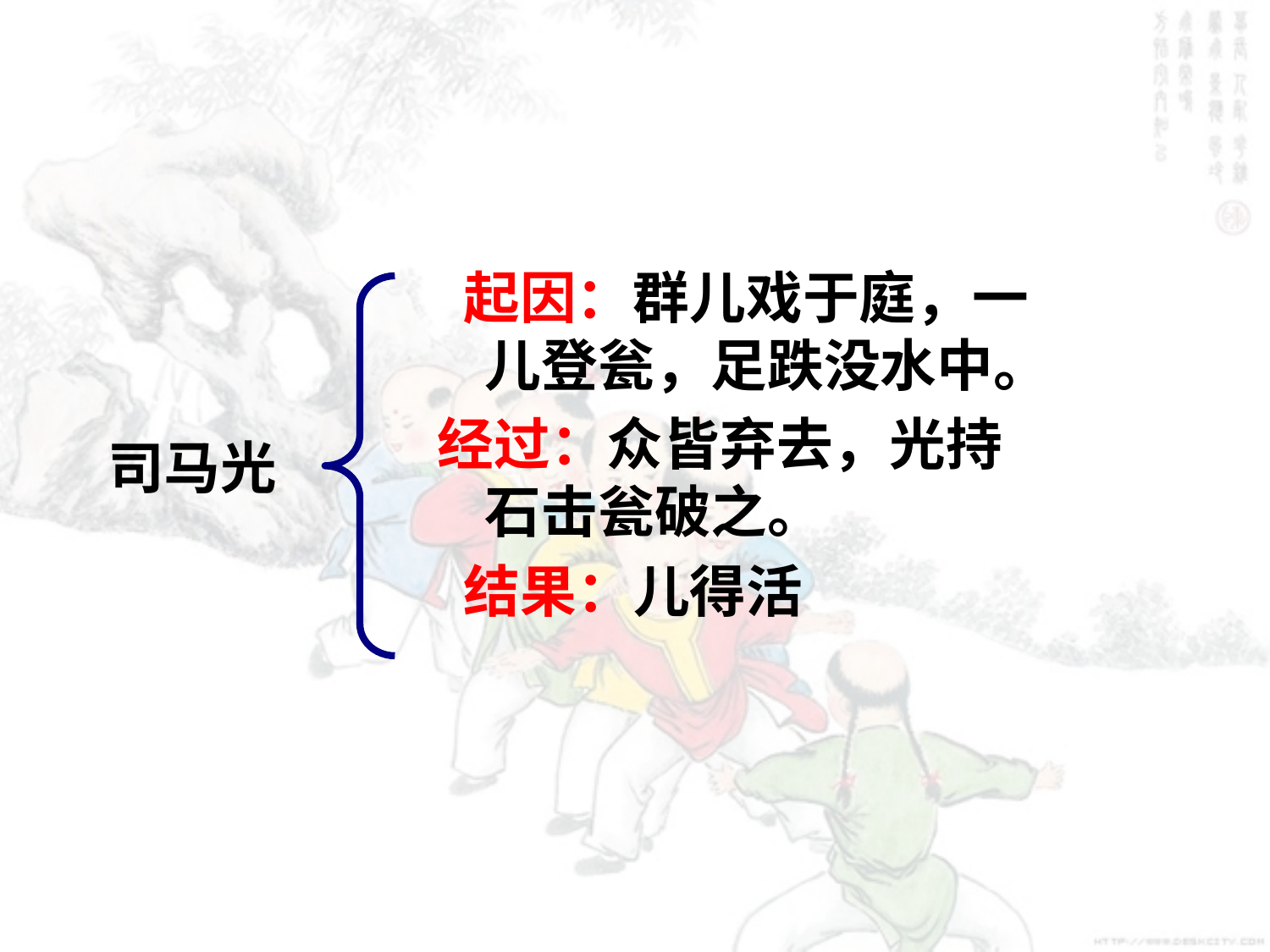

起因：群儿戏于庭，一儿登瓮，足跌没水中。
经过：众皆弃去，光持石击瓮破之。
 结果：儿得活

司马光